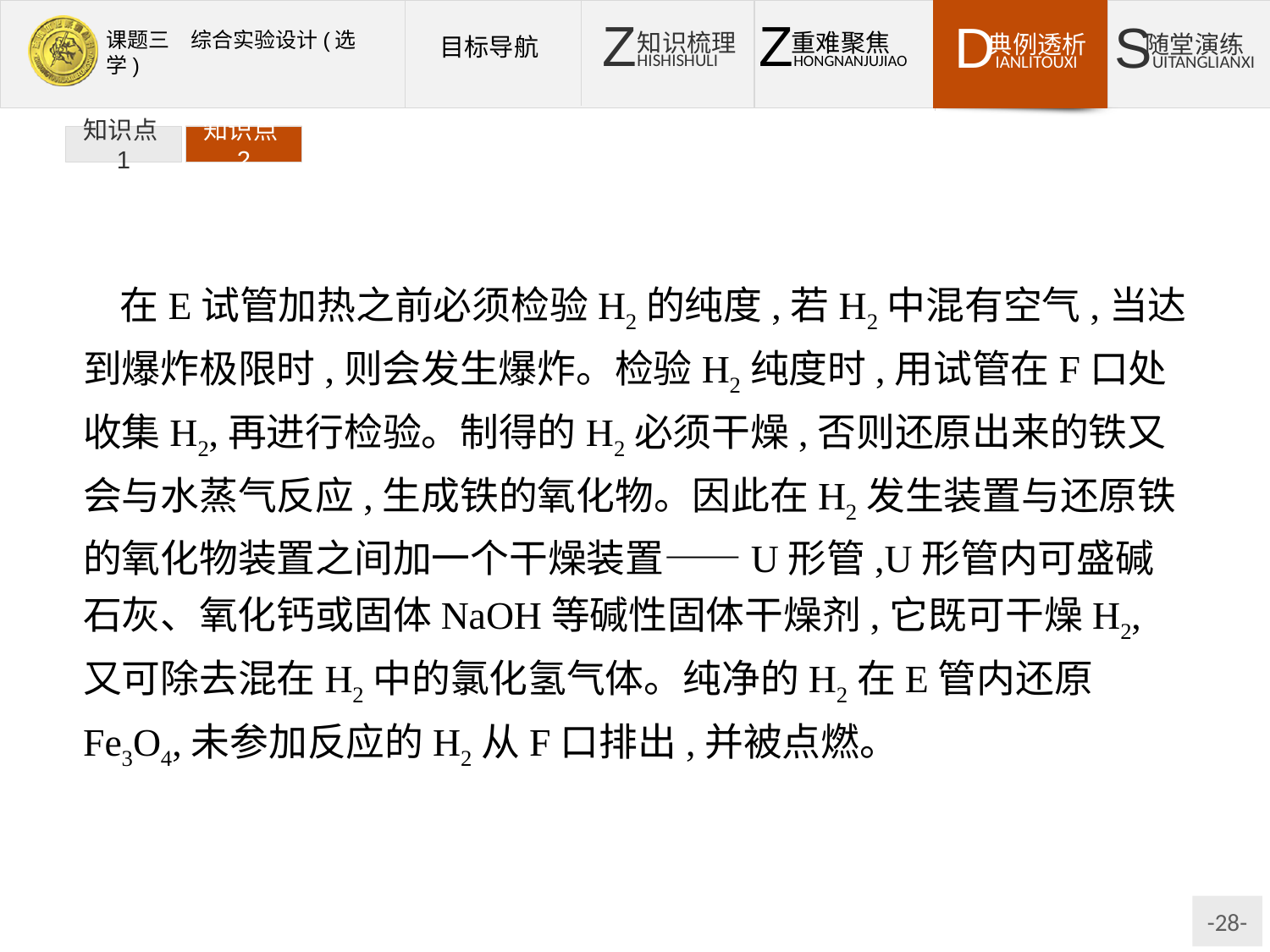

知识点1
知识点2
在E试管加热之前必须检验H2的纯度,若H2中混有空气,当达到爆炸极限时,则会发生爆炸。检验H2纯度时,用试管在F口处收集H2,再进行检验。制得的H2必须干燥,否则还原出来的铁又会与水蒸气反应,生成铁的氧化物。因此在H2发生装置与还原铁的氧化物装置之间加一个干燥装置——U形管,U形管内可盛碱石灰、氧化钙或固体NaOH等碱性固体干燥剂,它既可干燥H2,又可除去混在H2中的氯化氢气体。纯净的H2在E管内还原Fe3O4,未参加反应的H2从F口排出,并被点燃。